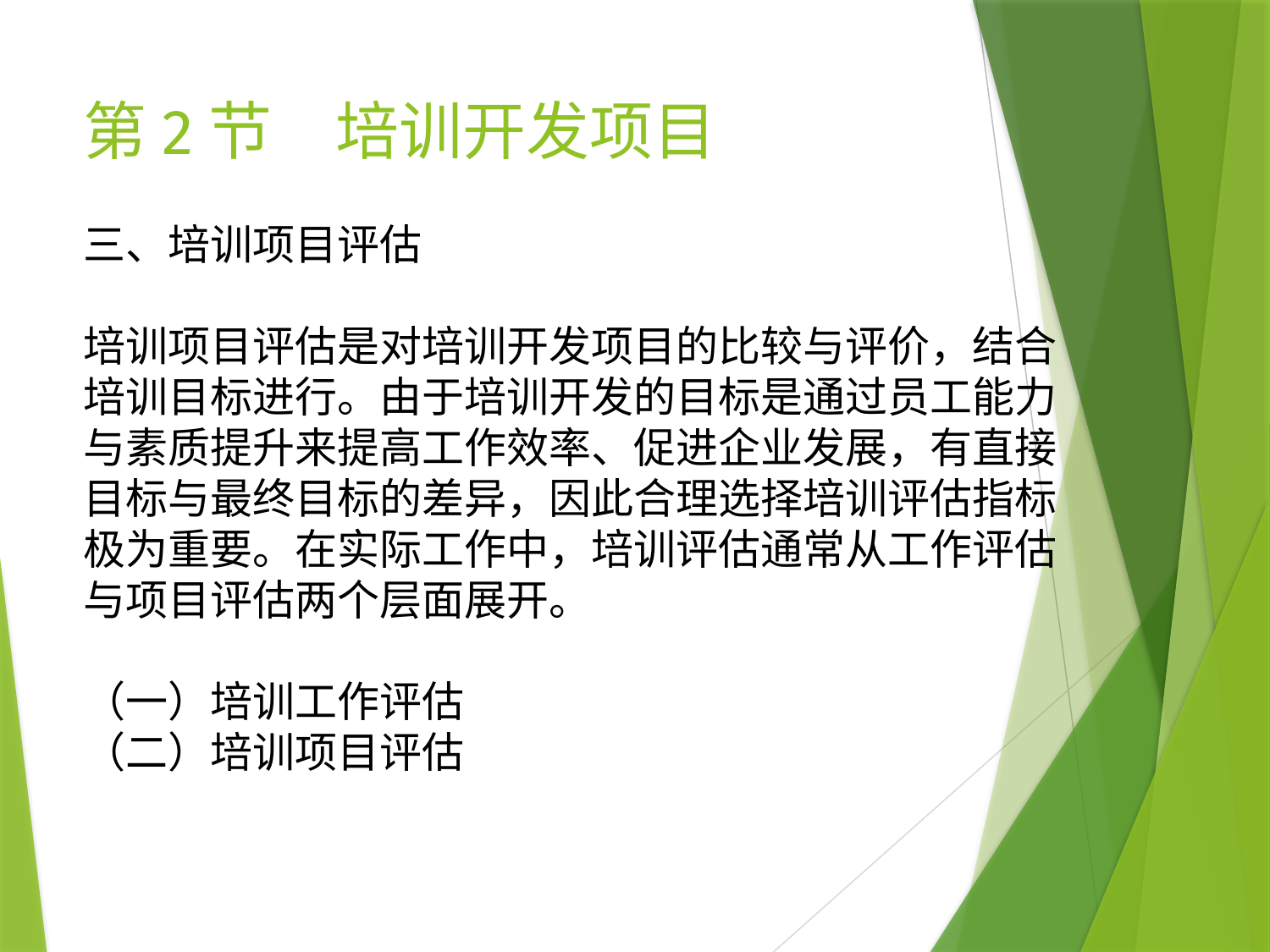

# 第2节　培训开发项目
三、培训项目评估

培训项目评估是对培训开发项目的比较与评价，结合培训目标进行。由于培训开发的目标是通过员工能力与素质提升来提高工作效率、促进企业发展，有直接目标与最终目标的差异，因此合理选择培训评估指标极为重要。在实际工作中，培训评估通常从工作评估与项目评估两个层面展开。

（一）培训工作评估
（二）培训项目评估